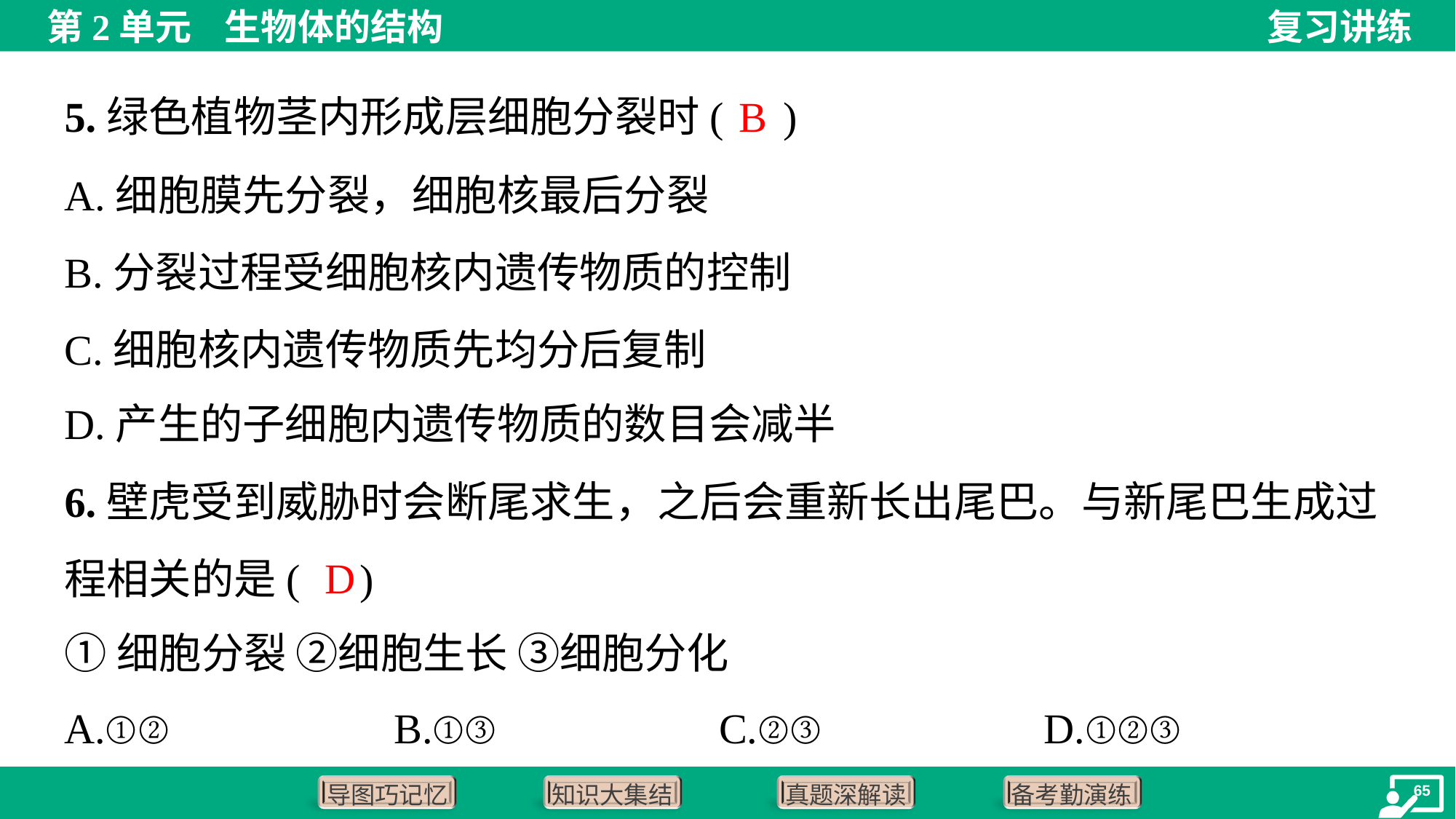

B
5.绿色植物茎内形成层细胞分裂时(     )
A.细胞膜先分裂，细胞核最后分裂
B.分裂过程受细胞核内遗传物质的控制
C.细胞核内遗传物质先均分后复制
D.产生的子细胞内遗传物质的数目会减半
6.壁虎受到威胁时会断尾求生，之后会重新长出尾巴。与新尾巴生成过
程相关的是(     )
①细胞分裂 ②细胞生长 ③细胞分化
D
A.①②	B.①③	C.②③	D.①②③